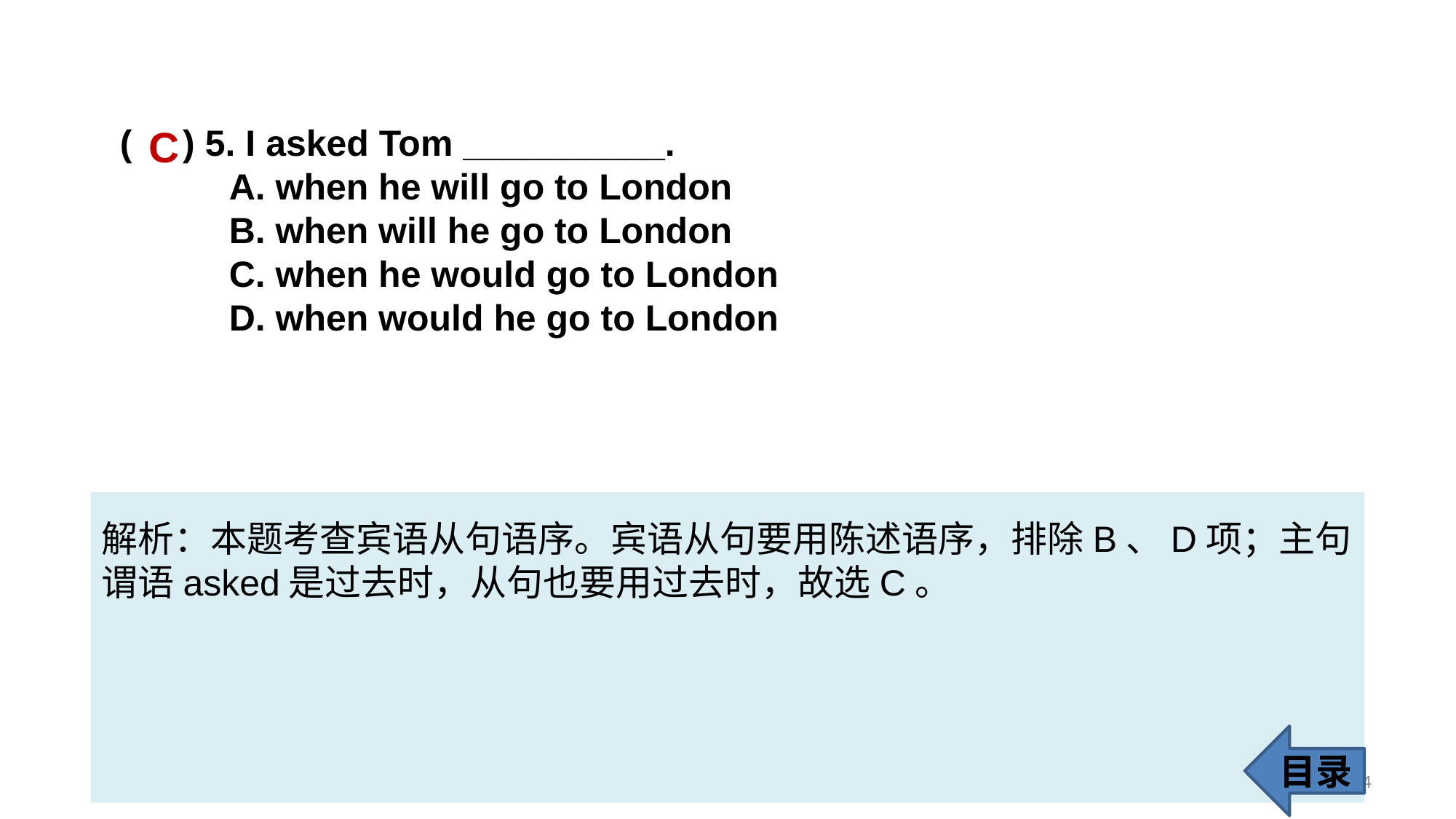

(     ) 5. I asked Tom __________.
	A. when he will go to London
	B. when will he go to London
	C. when he would go to London
	D. when would he go to London
C

解析：本题考查宾语从句语序。宾语从句要用陈述语序，排除B、D项；主句
谓语asked是过去时，从句也要用过去时，故选C。
目录
64